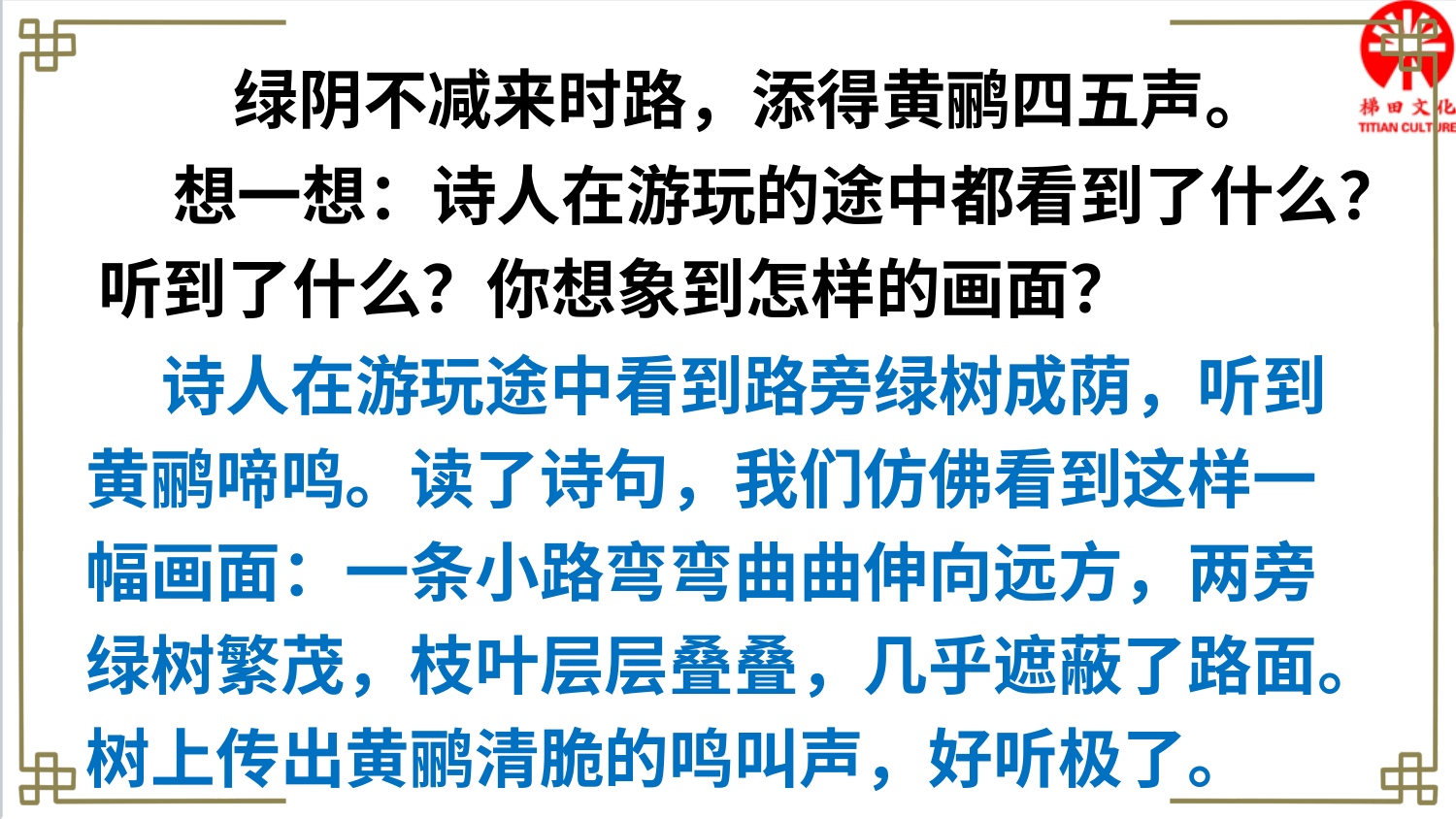

绿阴不减来时路，添得黄鹂四五声。
    想一想：诗人在游玩的途中都看到了什么？听到了什么？你想象到怎样的画面？
    诗人在游玩途中看到路旁绿树成荫，听到黄鹂啼鸣。读了诗句，我们仿佛看到这样一幅画面：一条小路弯弯曲曲伸向远方，两旁绿树繁茂，枝叶层层叠叠，几乎遮蔽了路面。树上传出黄鹂清脆的鸣叫声，好听极了。